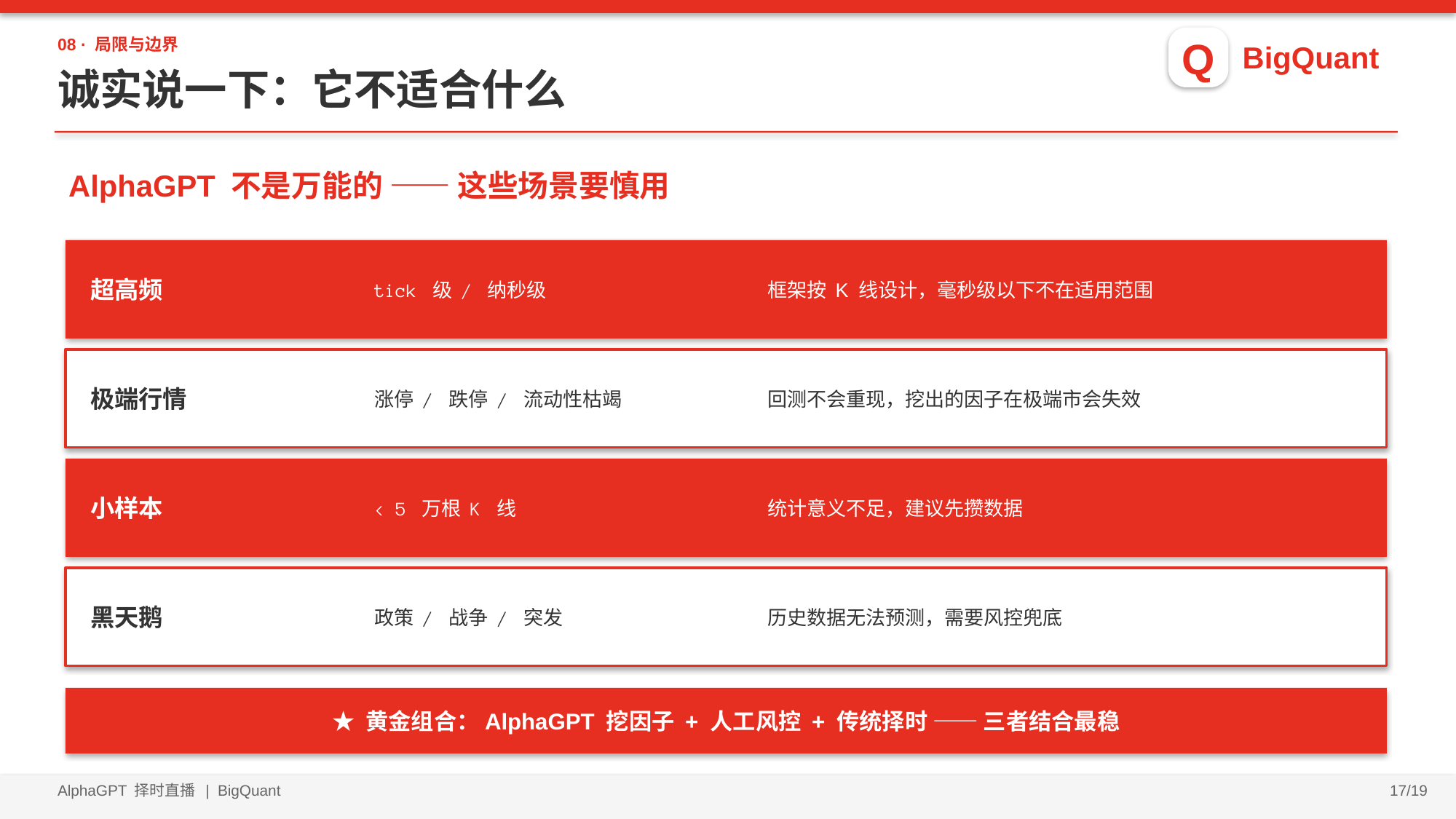

Q
BigQuant
08 · 局限与边界
诚实说一下：它不适合什么

AlphaGPT 不是万能的 —— 这些场景要慎用

超高频
tick 级 / 纳秒级
框架按 K 线设计，毫秒级以下不在适用范围

极端行情
涨停 / 跌停 / 流动性枯竭
回测不会重现，挖出的因子在极端市会失效

小样本
< 5 万根 K 线
统计意义不足，建议先攒数据

黑天鹅
政策 / 战争 / 突发
历史数据无法预测，需要风控兜底

★ 黄金组合：AlphaGPT 挖因子 + 人工风控 + 传统择时 —— 三者结合最稳

AlphaGPT 择时直播  |  BigQuant
17/19